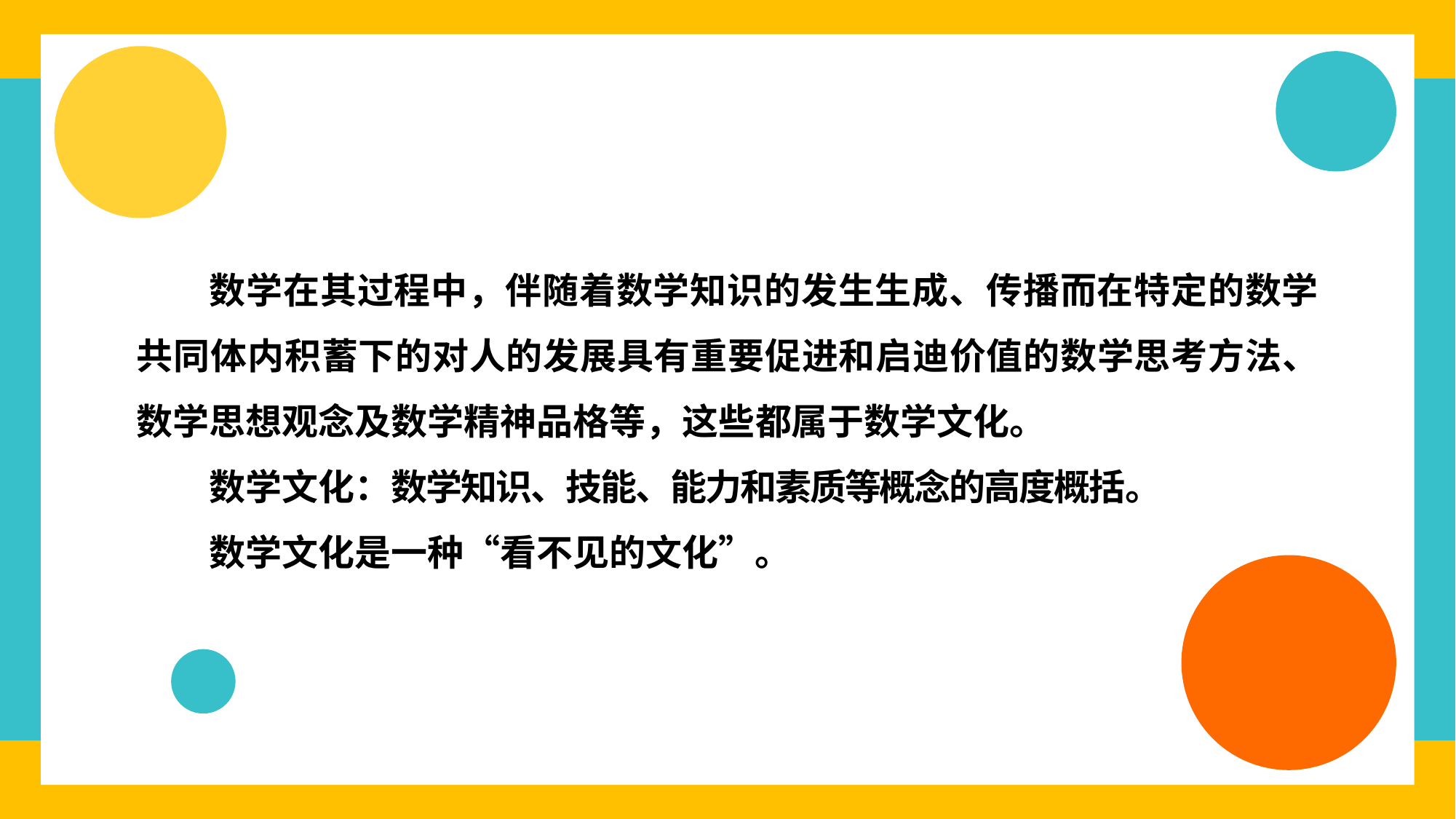

数学在其过程中，伴随着数学知识的发生生成、传播而在特定的数学共同体内积蓄下的对人的发展具有重要促进和启迪价值的数学思考方法、数学思想观念及数学精神品格等，这些都属于数学文化。
数学文化：数学知识、技能、能力和素质等概念的高度概括。
数学文化是一种“看不见的文化”。